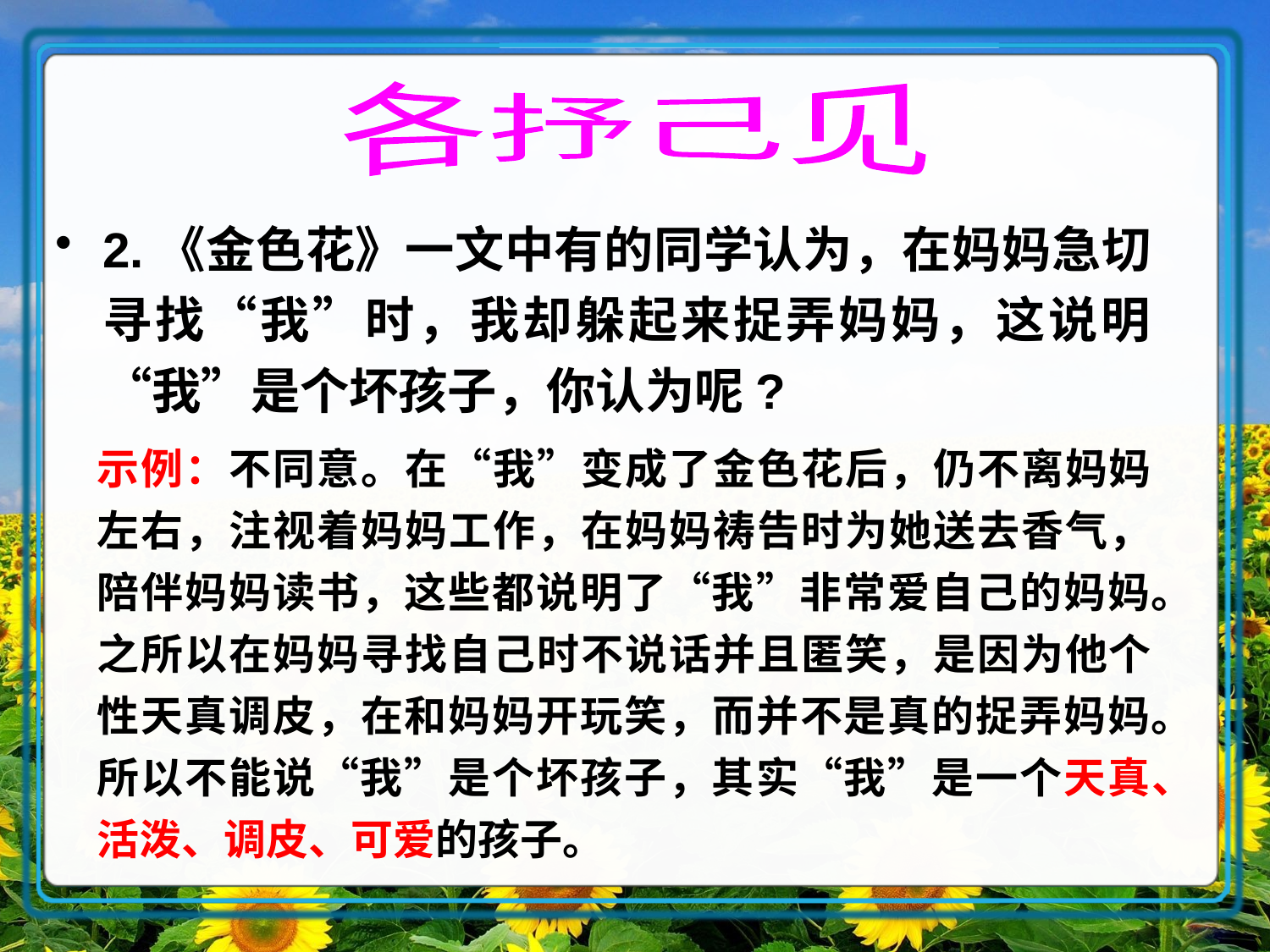

各抒己见
2.《金色花》一文中有的同学认为，在妈妈急切寻找“我”时，我却躲起来捉弄妈妈，这说明“我”是个坏孩子，你认为呢?
示例：不同意。在“我”变成了金色花后，仍不离妈妈左右，注视着妈妈工作，在妈妈祷告时为她送去香气，陪伴妈妈读书，这些都说明了“我”非常爱自己的妈妈。之所以在妈妈寻找自己时不说话并且匿笑，是因为他个性天真调皮，在和妈妈开玩笑，而并不是真的捉弄妈妈。所以不能说“我”是个坏孩子，其实“我”是一个天真、活泼、调皮、可爱的孩子。